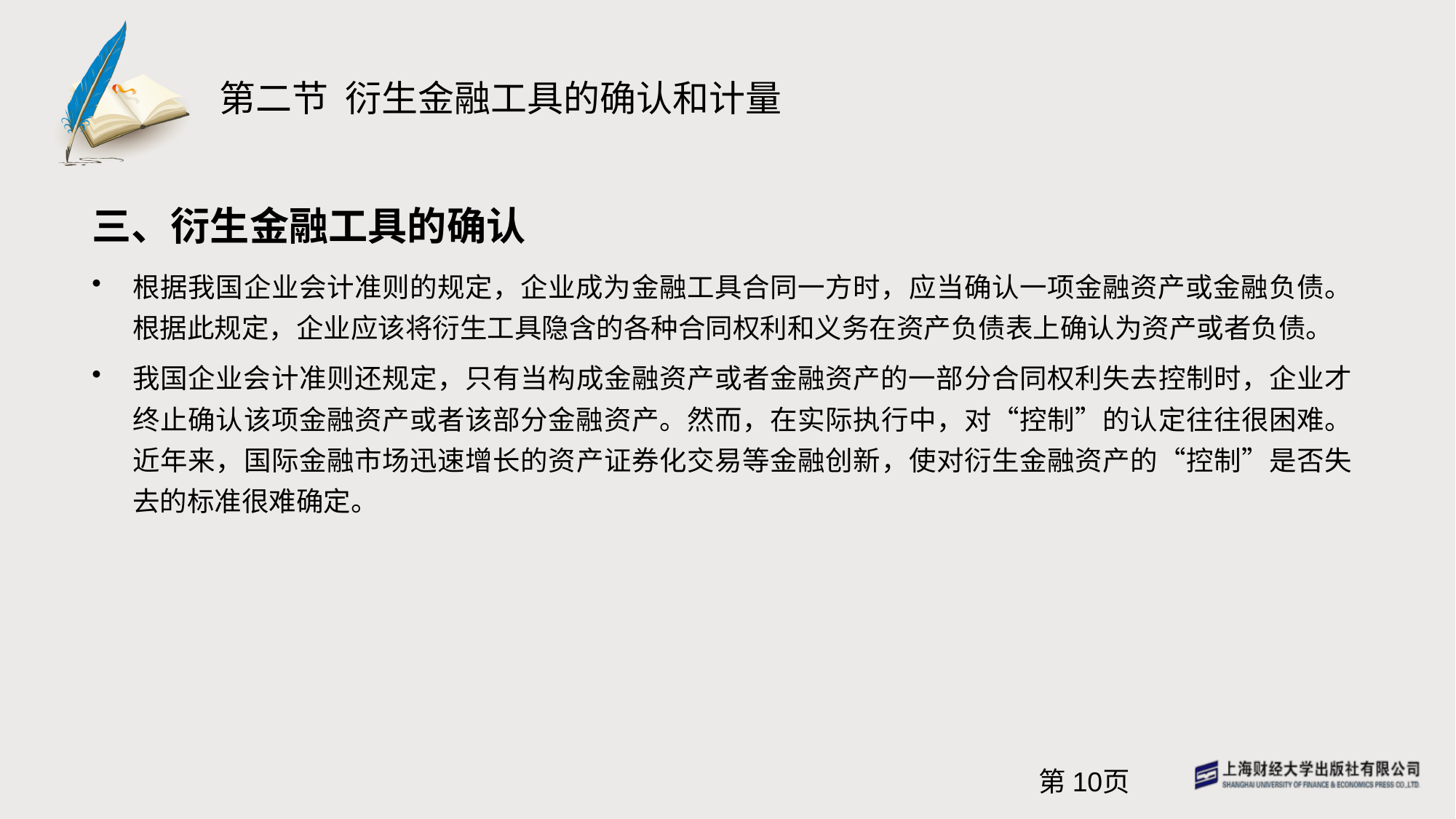

# 第二节  衍生金融工具的确认和计量
三、衍生金融工具的确认
根据我国企业会计准则的规定，企业成为金融工具合同一方时，应当确认一项金融资产或金融负债。根据此规定，企业应该将衍生工具隐含的各种合同权利和义务在资产负债表上确认为资产或者负债。
我国企业会计准则还规定，只有当构成金融资产或者金融资产的一部分合同权利失去控制时，企业才终止确认该项金融资产或者该部分金融资产。然而，在实际执行中，对“控制”的认定往往很困难。近年来，国际金融市场迅速增长的资产证券化交易等金融创新，使对衍生金融资产的“控制”是否失去的标准很难确定。

10